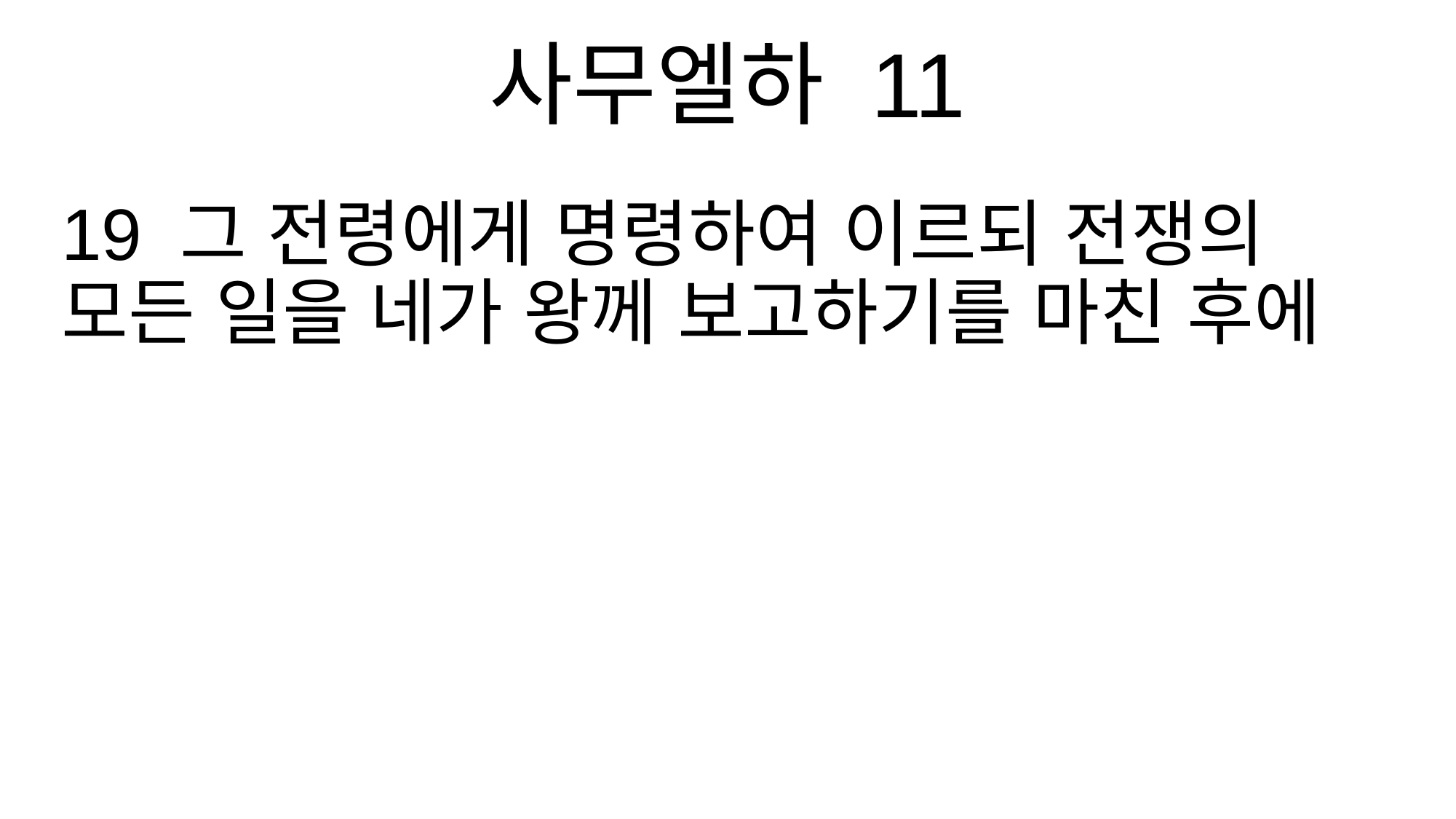

사무엘하 11
19 그 전령에게 명령하여 이르되 전쟁의 모든 일을 네가 왕께 보고하기를 마친 후에